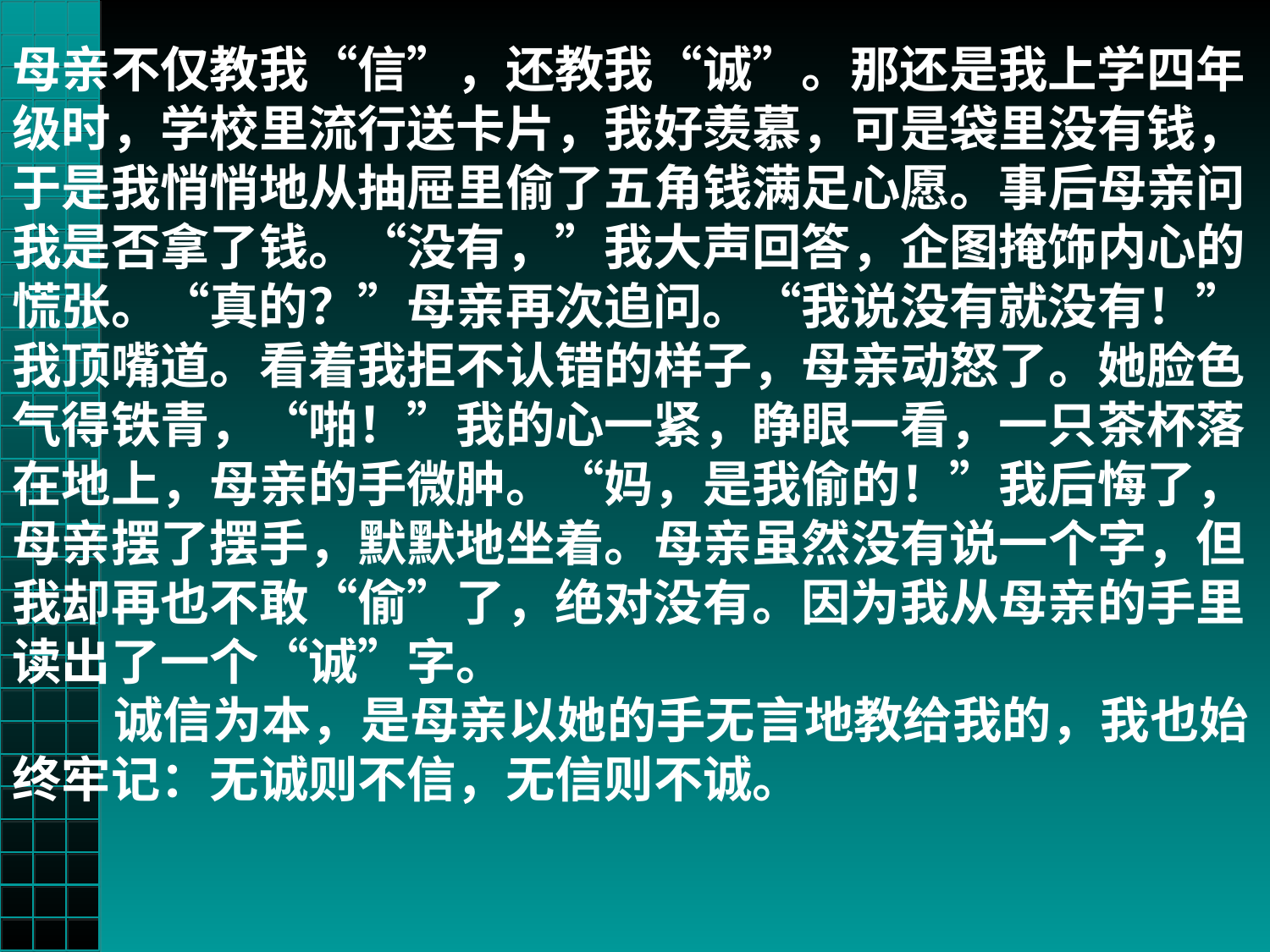

母亲不仅教我“信”，还教我“诚”。那还是我上学四年级时，学校里流行送卡片，我好羡慕，可是袋里没有钱，于是我悄悄地从抽屉里偷了五角钱满足心愿。事后母亲问我是否拿了钱。“没有，”我大声回答，企图掩饰内心的慌张。“真的？”母亲再次追问。“我说没有就没有！”我顶嘴道。看着我拒不认错的样子，母亲动怒了。她脸色气得铁青，“啪！”我的心一紧，睁眼一看，一只茶杯落在地上，母亲的手微肿。“妈，是我偷的！”我后悔了，母亲摆了摆手，默默地坐着。母亲虽然没有说一个字，但我却再也不敢“偷”了，绝对没有。因为我从母亲的手里读出了一个“诚”字。
        诚信为本，是母亲以她的手无言地教给我的，我也始终牢记：无诚则不信，无信则不诚。